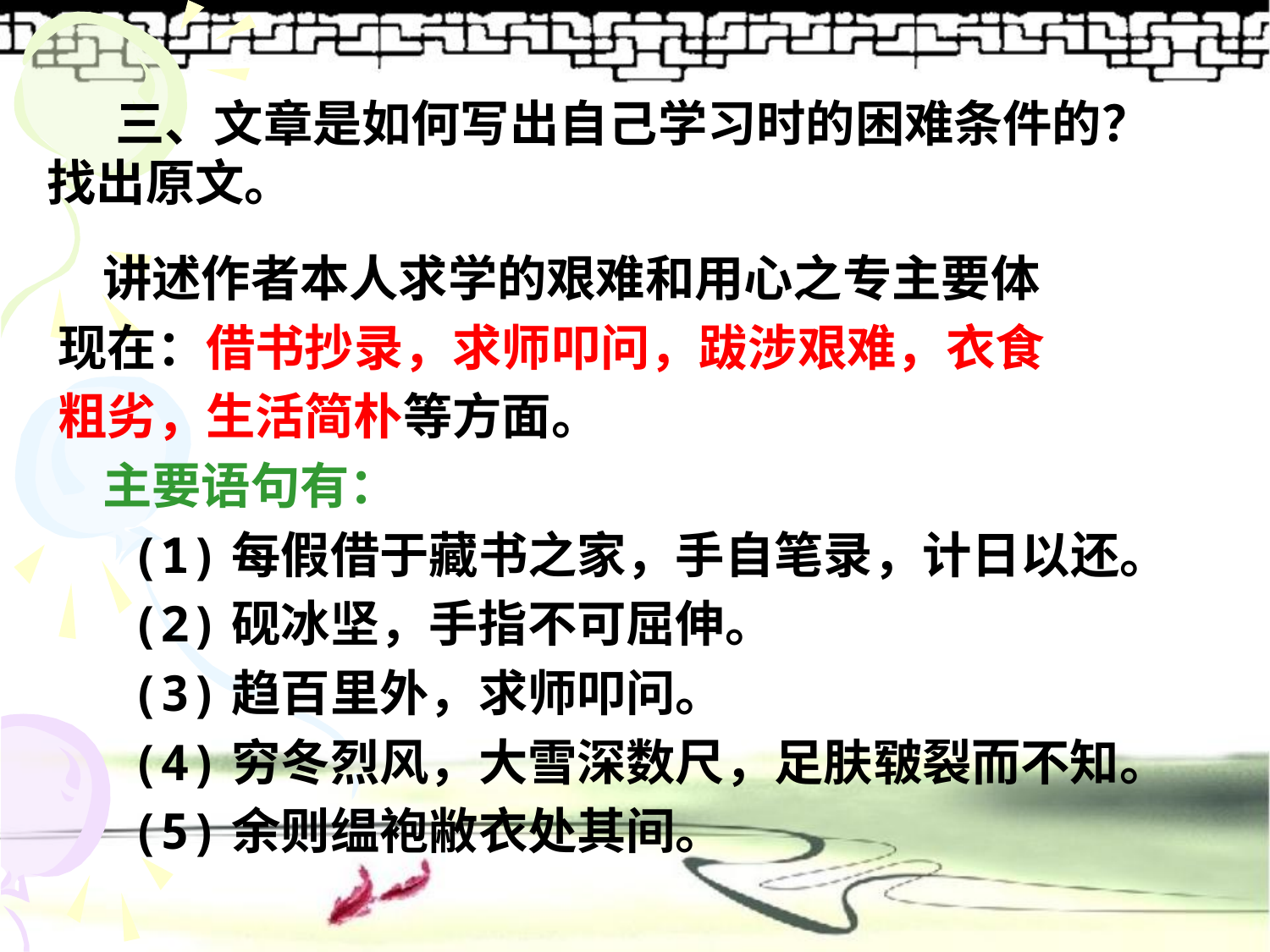

三、文章是如何写出自己学习时的困难条件的？找出原文。

       讲述作者本人求学的艰难和用心之专主要体
   现在：借书抄录，求师叩问，跋涉艰难，衣食
   粗劣，生活简朴等方面。
       主要语句有：
    (1)每假借于藏书之家，手自笔录，计日以还。
    (2)砚冰坚，手指不可屈伸。
    (3)趋百里外，求师叩问。
    (4)穷冬烈风，大雪深数尺，足肤皲裂而不知。
    (5)余则缊袍敝衣处其间。